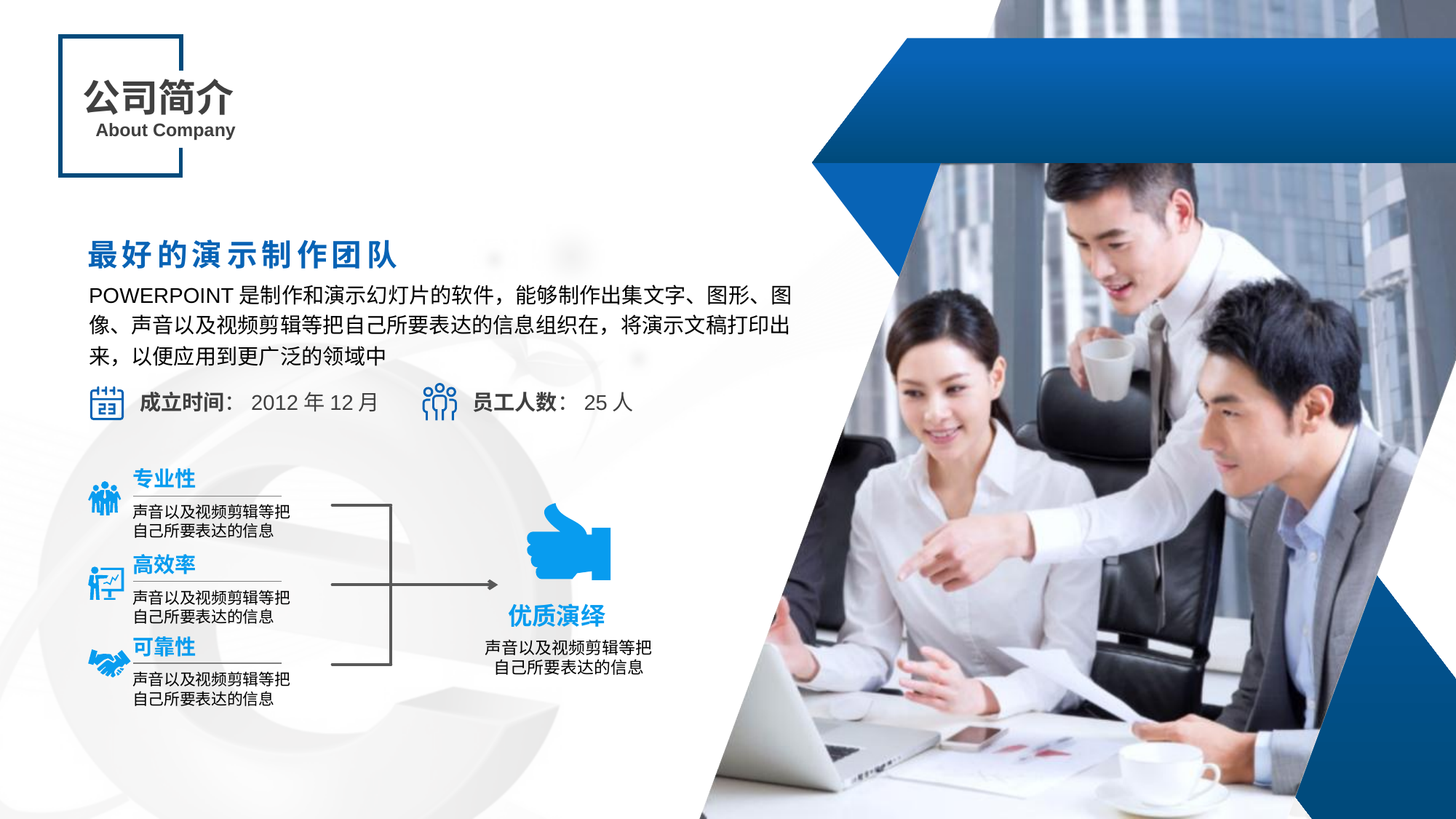

公司简介
About Company

最好的演示制作团队
POWERPOINT是制作和演示幻灯片的软件，能够制作出集文字、图形、图像、声音以及视频剪辑等把自己所要表达的信息组织在，将演示文稿打印出来，以便应用到更广泛的领域中

员工人数：25人
成立时间：2012年12月

专业性
声音以及视频剪辑等把自己所要表达的信息

优质演绎
声音以及视频剪辑等把自己所要表达的信息
高效率
声音以及视频剪辑等把自己所要表达的信息

可靠性
声音以及视频剪辑等把自己所要表达的信息